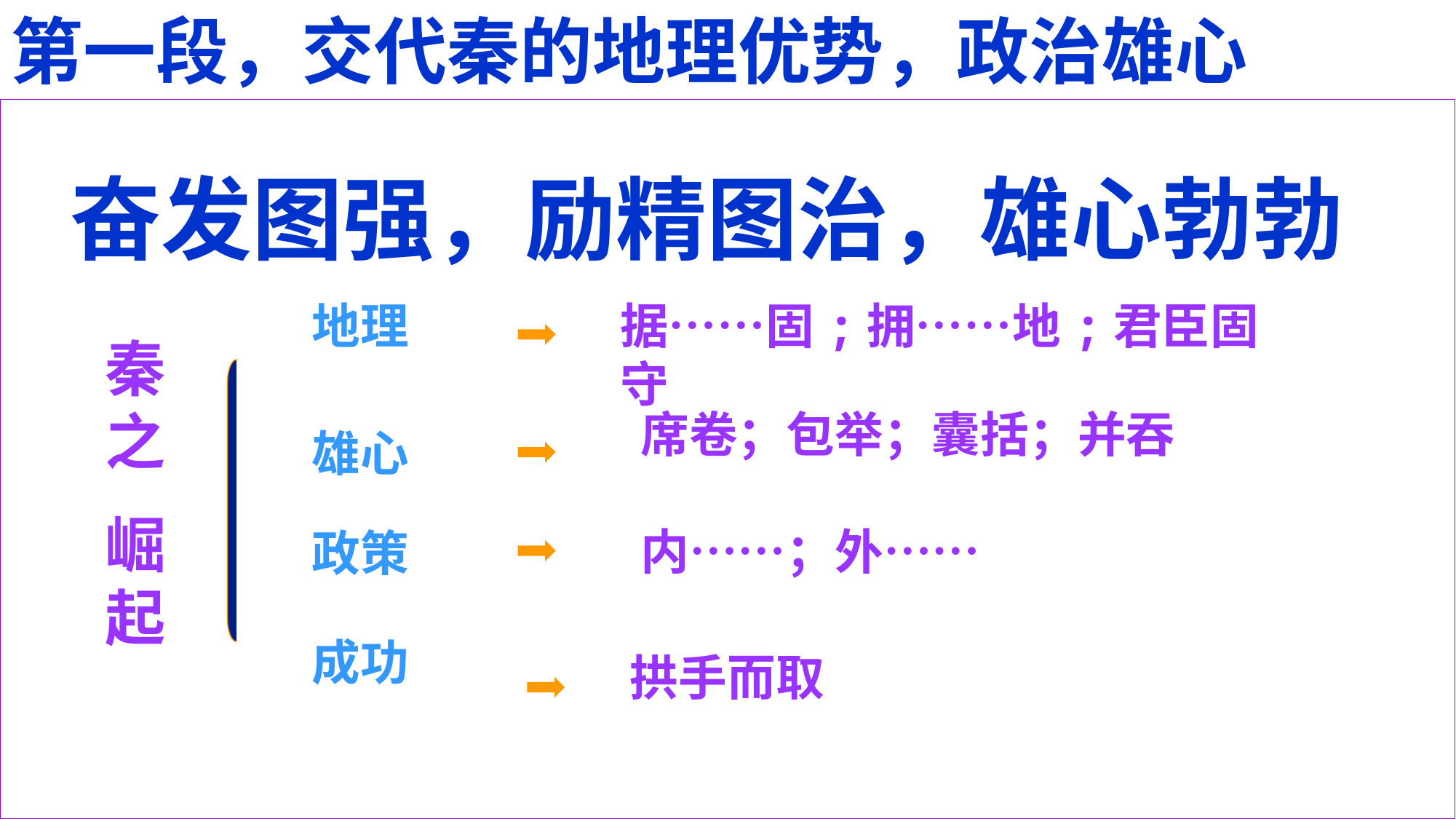

第一段，交代秦的地理优势，政治雄心

奋发图强，励精图治，雄心勃勃

地理

据……固;拥……地;君臣固守
秦之
崛起

席卷；包举；囊括；并吞
雄心

内……；外……
政策

成功
拱手而取